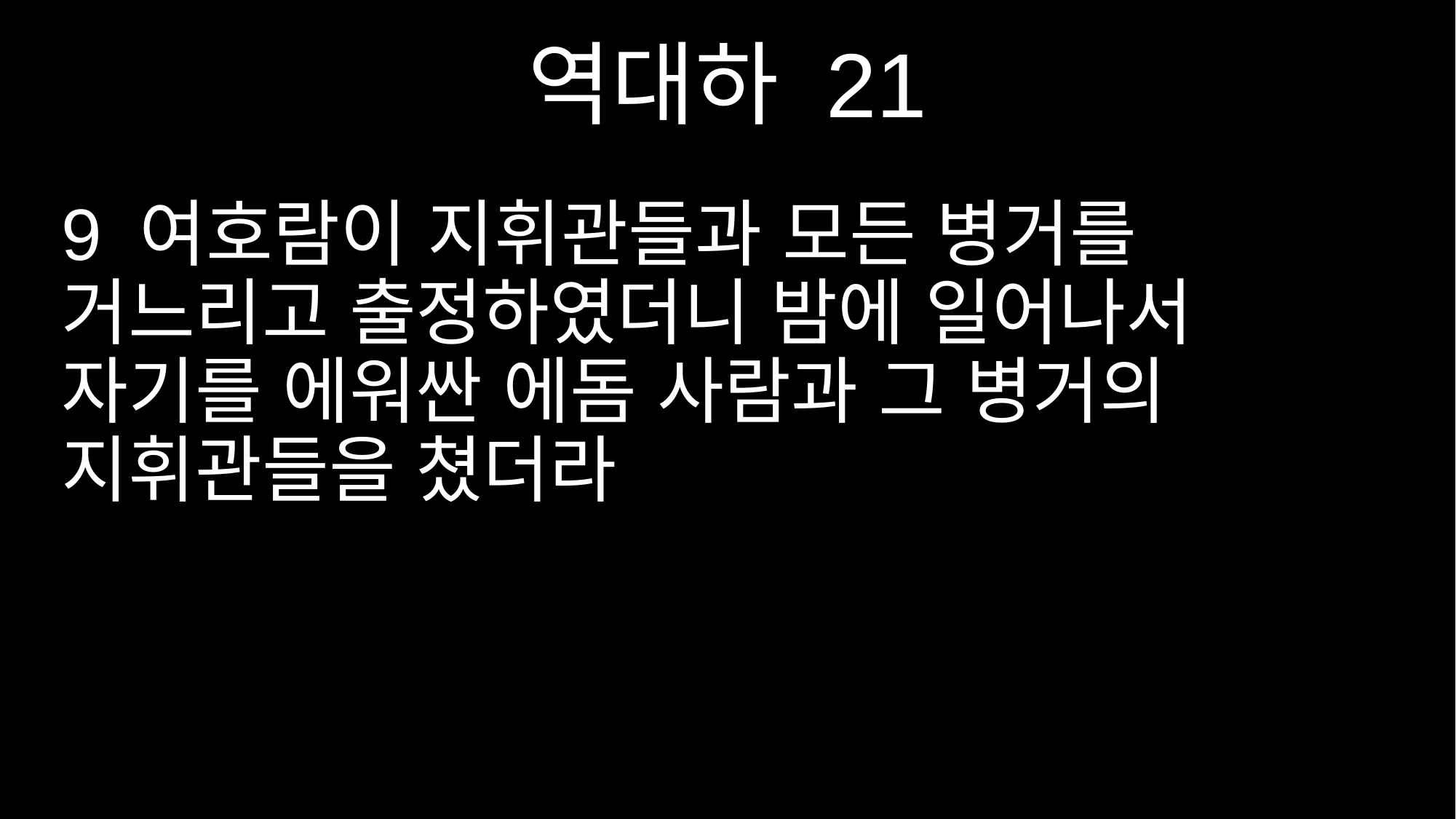

역대하 21
9 여호람이 지휘관들과 모든 병거를 거느리고 출정하였더니 밤에 일어나서 자기를 에워싼 에돔 사람과 그 병거의 지휘관들을 쳤더라